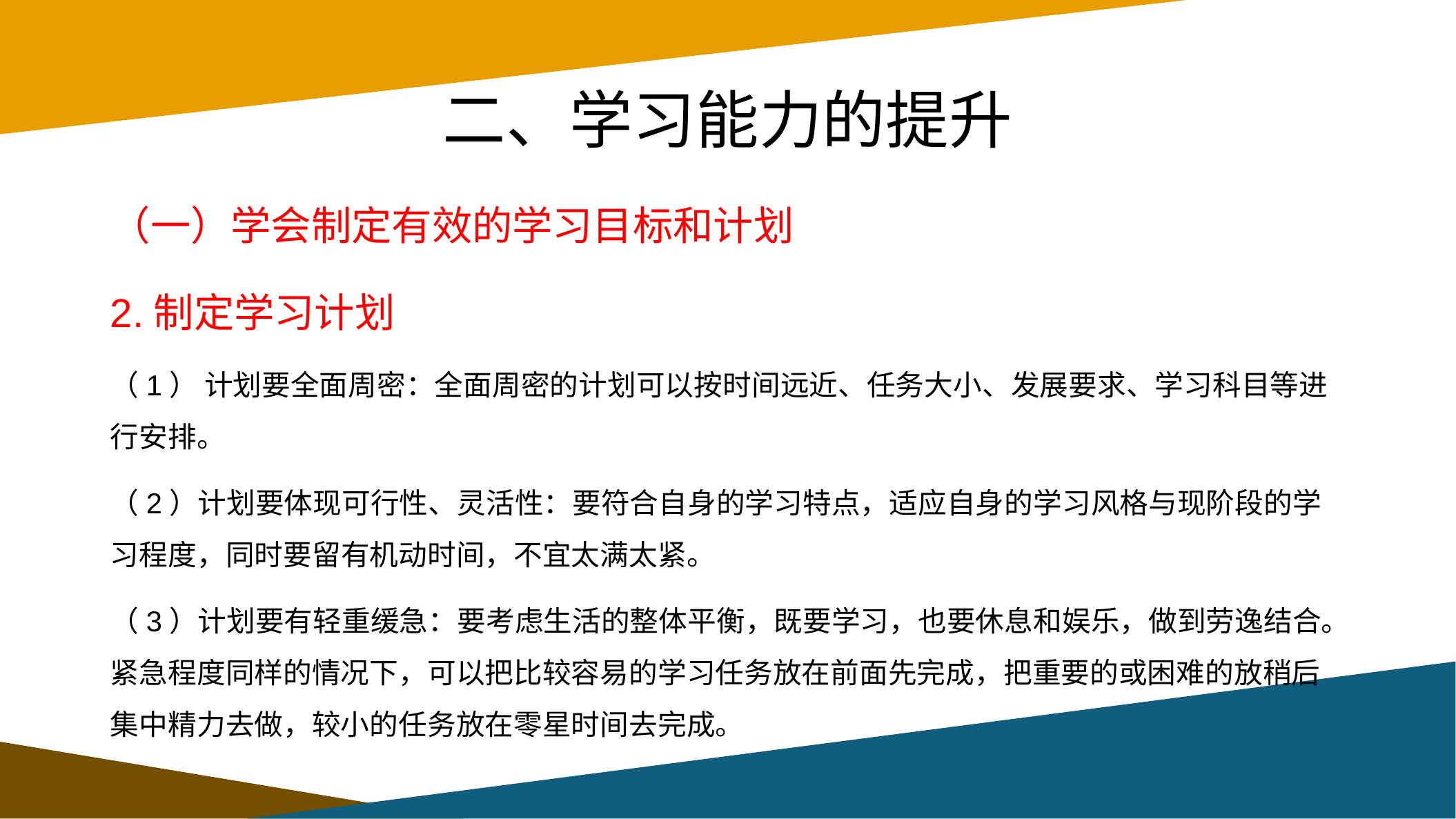

# 二、学习能力的提升
（一）学会制定有效的学习目标和计划
2.制定学习计划
（1） 计划要全面周密：全面周密的计划可以按时间远近、任务大小、发展要求、学习科目等进行安排。
（2）计划要体现可行性、灵活性：要符合自身的学习特点，适应自身的学习风格与现阶段的学习程度，同时要留有机动时间，不宜太满太紧。
（3）计划要有轻重缓急：要考虑生活的整体平衡，既要学习，也要休息和娱乐，做到劳逸结合。紧急程度同样的情况下，可以把比较容易的学习任务放在前面先完成，把重要的或困难的放稍后集中精力去做，较小的任务放在零星时间去完成。